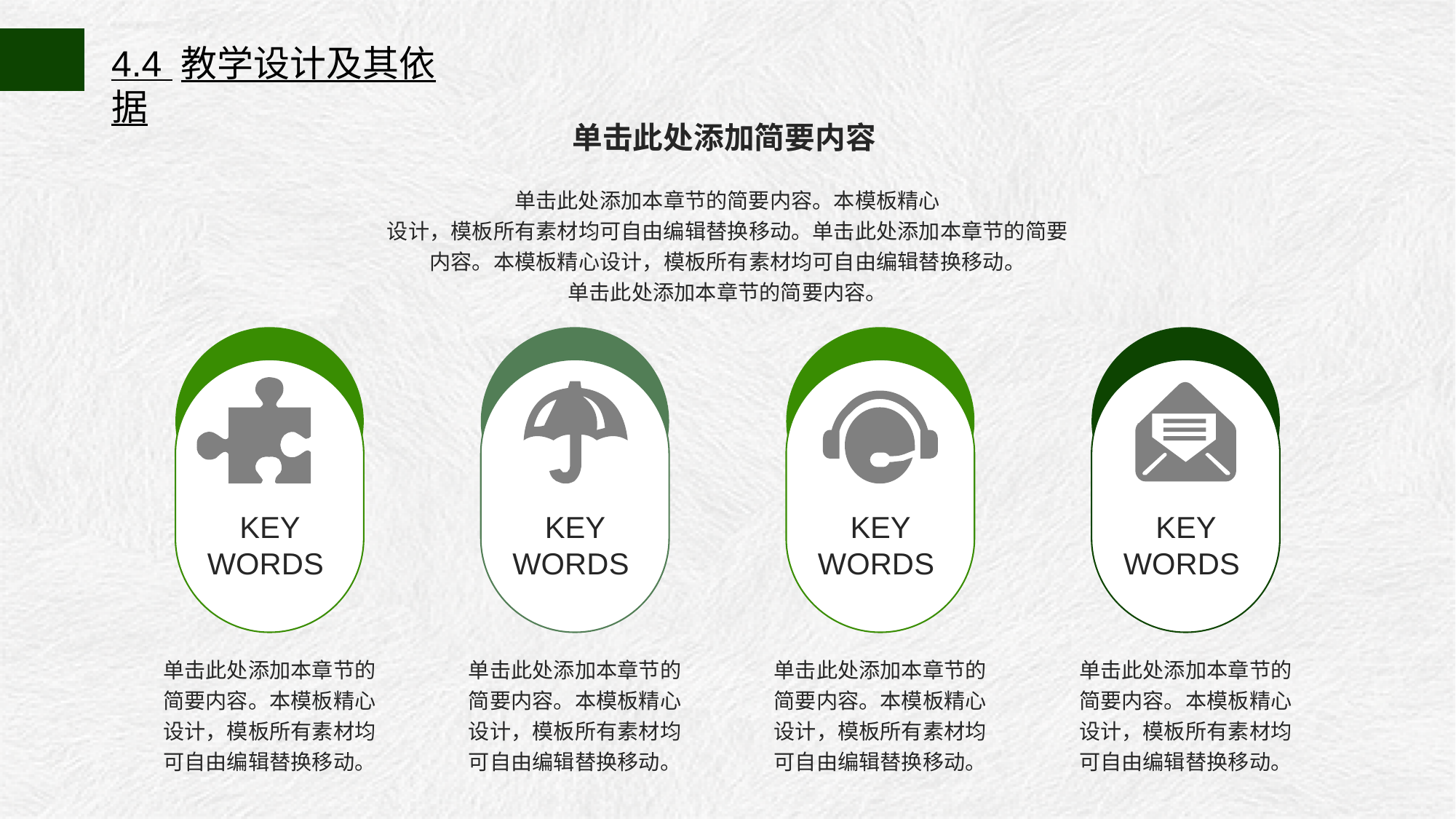

4.4 教学设计及其依据
单击此处添加简要内容
单击此处添加本章节的简要内容。本模板精心
设计，模板所有素材均可自由编辑替换移动。单击此处添加本章节的简要
内容。本模板精心设计，模板所有素材均可自由编辑替换移动。
单击此处添加本章节的简要内容。

KEY WORDS
KEY WORDS
KEY WORDS
KEY WORDS
单击此处添加本章节的简要内容。本模板精心设计，模板所有素材均可自由编辑替换移动。
单击此处添加本章节的简要内容。本模板精心设计，模板所有素材均可自由编辑替换移动。
单击此处添加本章节的简要内容。本模板精心设计，模板所有素材均可自由编辑替换移动。
单击此处添加本章节的简要内容。本模板精心设计，模板所有素材均可自由编辑替换移动。